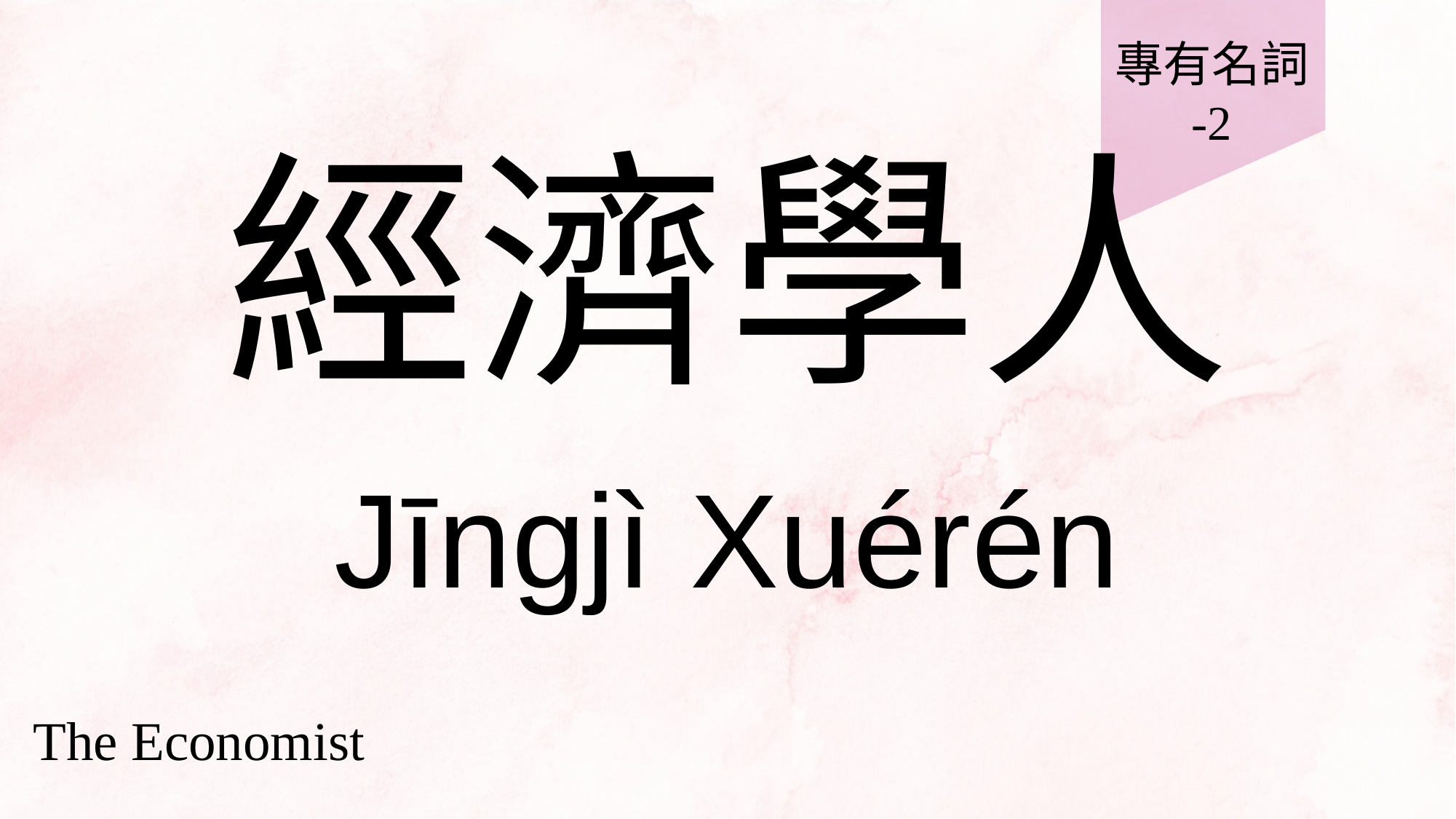

專有名詞
-2
# 經濟學人
Jīngjì Xuérén
The Economist